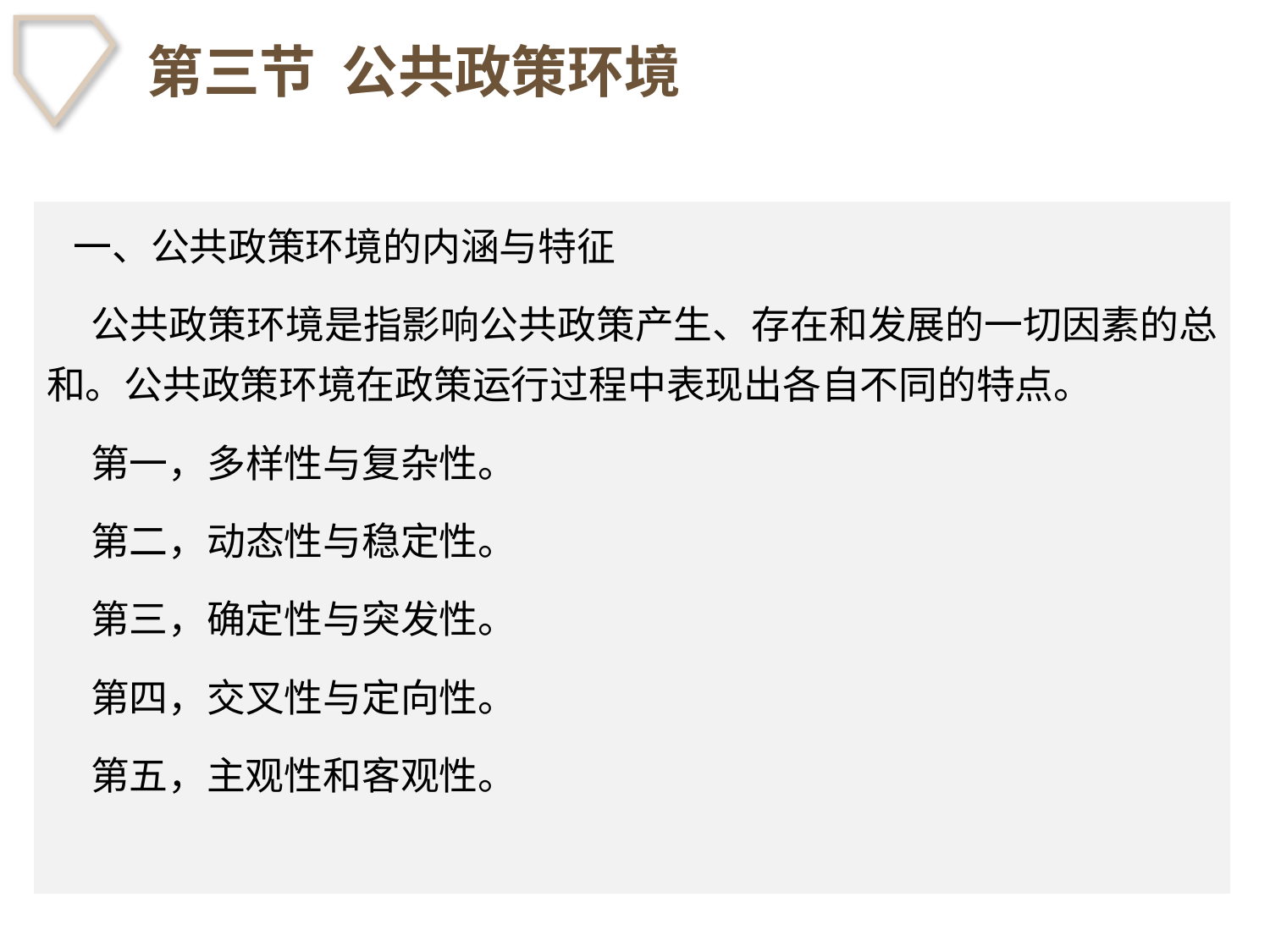

# 第三节  公共政策环境
  一、公共政策环境的内涵与特征
    公共政策环境是指影响公共政策产生、存在和发展的一切因素的总和。公共政策环境在政策运行过程中表现出各自不同的特点。
    第一，多样性与复杂性。
    第二，动态性与稳定性。
    第三，确定性与突发性。
    第四，交叉性与定向性。
    第五，主观性和客观性。